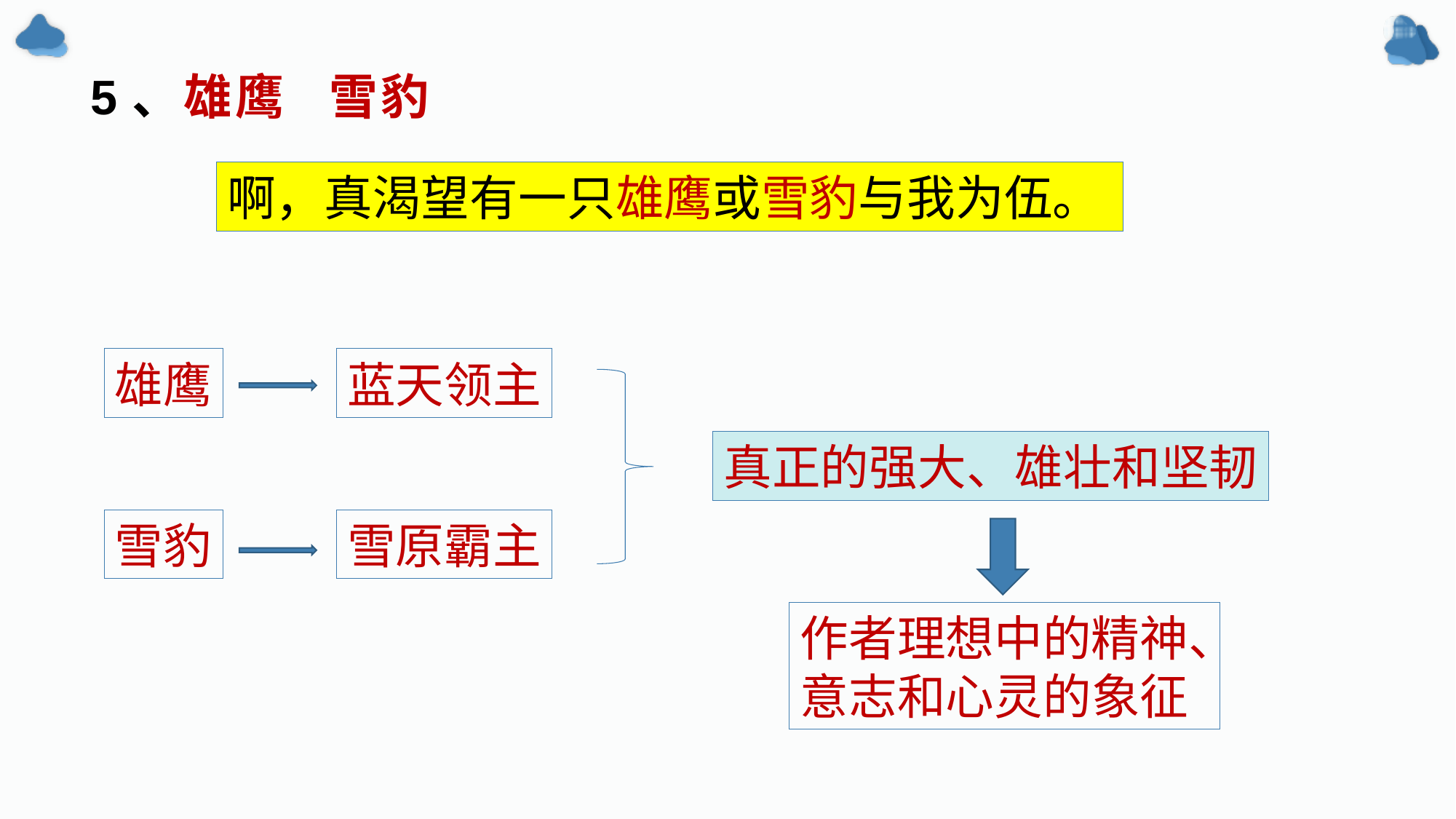

# 5、雄鹰   雪豹
啊，真渴望有一只雄鹰或雪豹与我为伍。
雄鹰
蓝天领主

真正的强大、雄壮和坚韧
雪豹
雪原霸主

作者理想中的精神、意志和心灵的象征